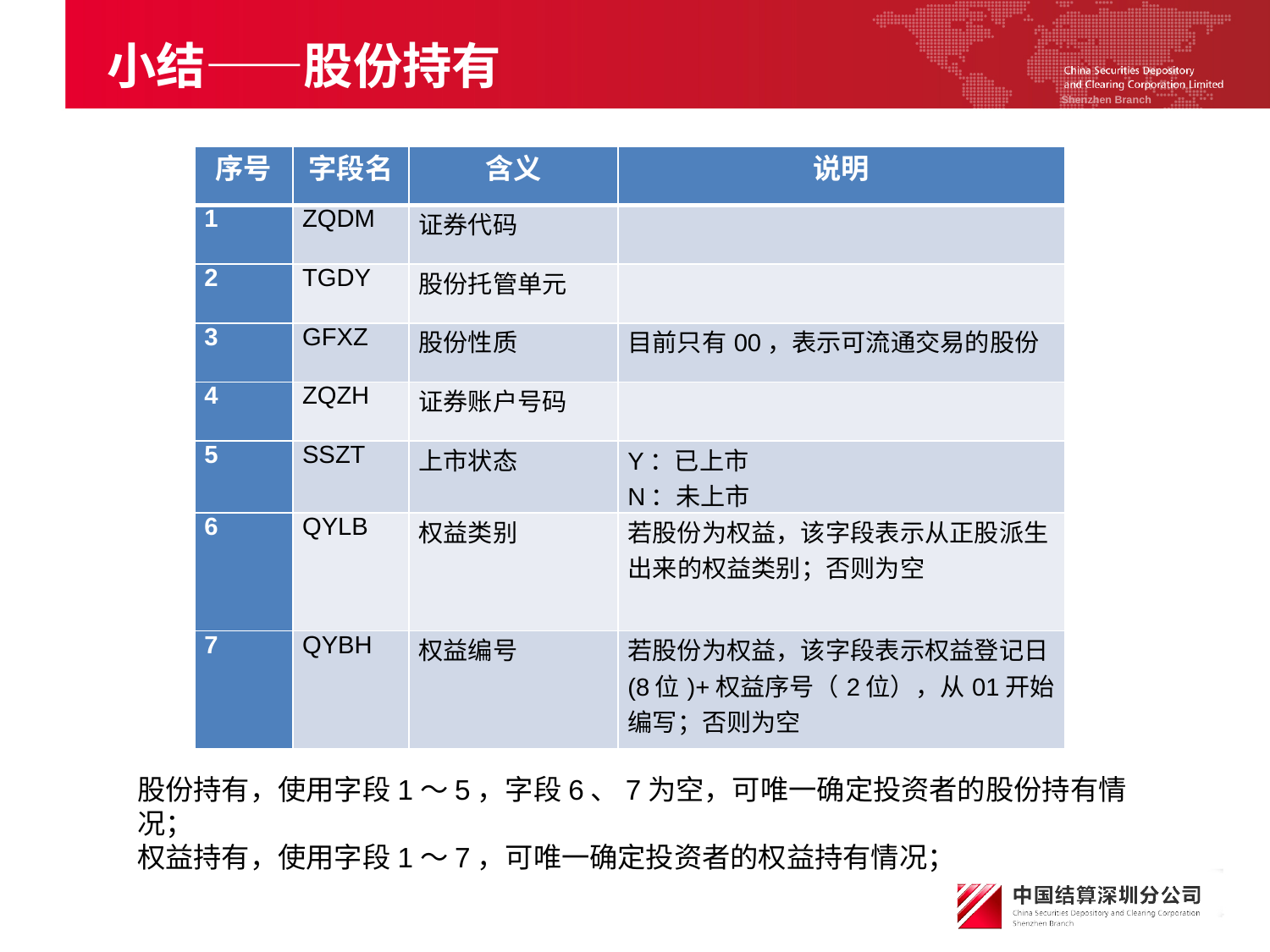

# 小结——股份持有
| 序号 | 字段名 | 含义 | 说明 |
| --- | --- | --- | --- |
| 1 | ZQDM | 证券代码 |  |
| 2 | TGDY | 股份托管单元 |  |
| 3 | GFXZ | 股份性质 | 目前只有00，表示可流通交易的股份 |
| 4 | ZQZH | 证券账户号码 |  |
| 5 | SSZT | 上市状态 | Y：已上市 N：未上市 |
| 6 | QYLB | 权益类别 | 若股份为权益，该字段表示从正股派生出来的权益类别；否则为空 |
| 7 | QYBH | 权益编号 | 若股份为权益，该字段表示权益登记日(8位)+权益序号（2位），从01开始编写；否则为空 |
股份持有，使用字段1～5，字段6、7为空，可唯一确定投资者的股份持有情况；
权益持有，使用字段1～7，可唯一确定投资者的权益持有情况；